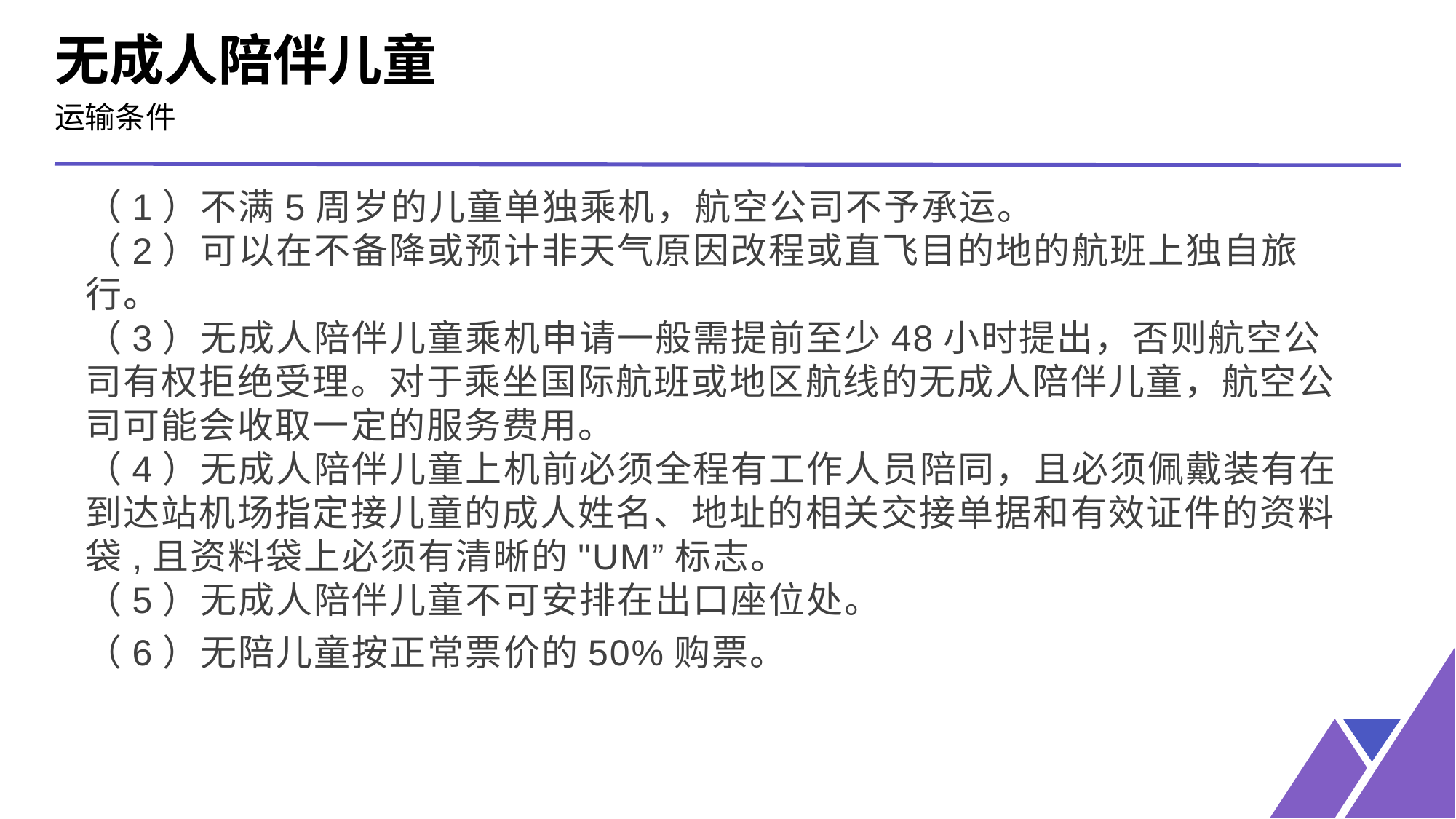

无成人陪伴儿童
运输条件
（1）不满5周岁的儿童单独乘机，航空公司不予承运。
（2）可以在不备降或预计非天气原因改程或直飞目的地的航班上独自旅行。
（3）无成人陪伴儿童乘机申请一般需提前至少48小时提出，否则航空公司有权拒绝受理。对于乘坐国际航班或地区航线的无成人陪伴儿童，航空公司可能会收取一定的服务费用。
（4）无成人陪伴儿童上机前必须全程有工作人员陪同，且必须佩戴装有在到达站机场指定接儿童的成人姓名、地址的相关交接单据和有效证件的资料袋,且资料袋上必须有清晰的"UM”标志。
（5）无成人陪伴儿童不可安排在出口座位处。
（6）无陪儿童按正常票价的50%购票。